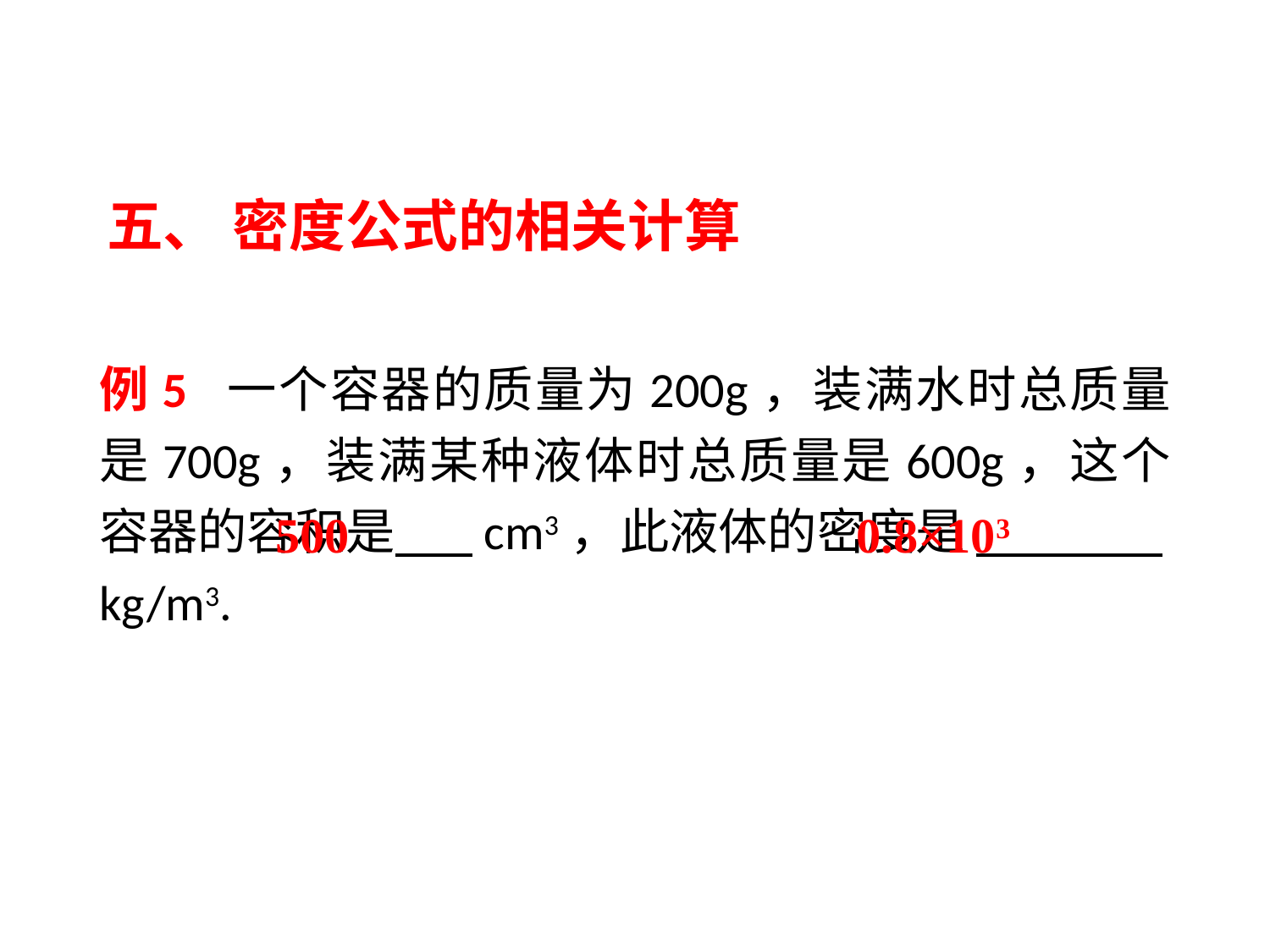

五、 密度公式的相关计算
例5  一个容器的质量为200g，装满水时总质量是700g，装满某种液体时总质量是600g，这个容器的容积是       cm3，此液体的密度是     　    　kg/m3.
500
0.8×103